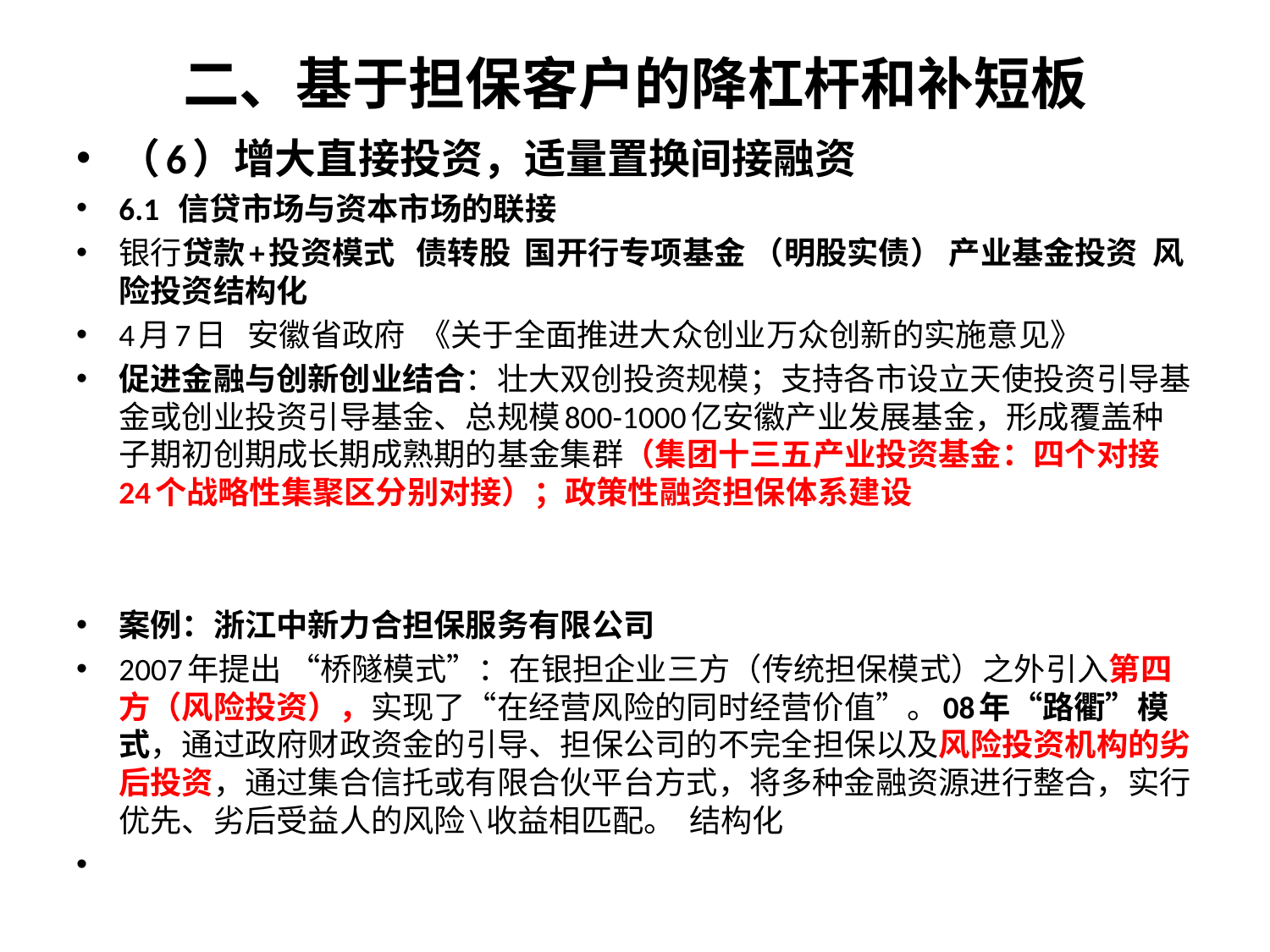

# 二、基于担保客户的降杠杆和补短板
（6）增大直接投资，适量置换间接融资
6.1  信贷市场与资本市场的联接
银行贷款+投资模式   债转股  国开行专项基金 （明股实债） 产业基金投资  风险投资结构化
4月7日   安徽省政府  《关于全面推进大众创业万众创新的实施意见》
促进金融与创新创业结合：壮大双创投资规模；支持各市设立天使投资引导基金或创业投资引导基金、总规模800-1000亿安徽产业发展基金，形成覆盖种子期初创期成长期成熟期的基金集群（集团十三五产业投资基金：四个对接  24个战略性集聚区分别对接）；政策性融资担保体系建设

案例：浙江中新力合担保服务有限公司
2007年提出 “桥隧模式”：在银担企业三方（传统担保模式）之外引入第四方（风险投资），实现了“在经营风险的同时经营价值”。08年“路衢”模式，通过政府财政资金的引导、担保公司的不完全担保以及风险投资机构的劣后投资，通过集合信托或有限合伙平台方式，将多种金融资源进行整合，实行优先、劣后受益人的风险\收益相匹配。  结构化